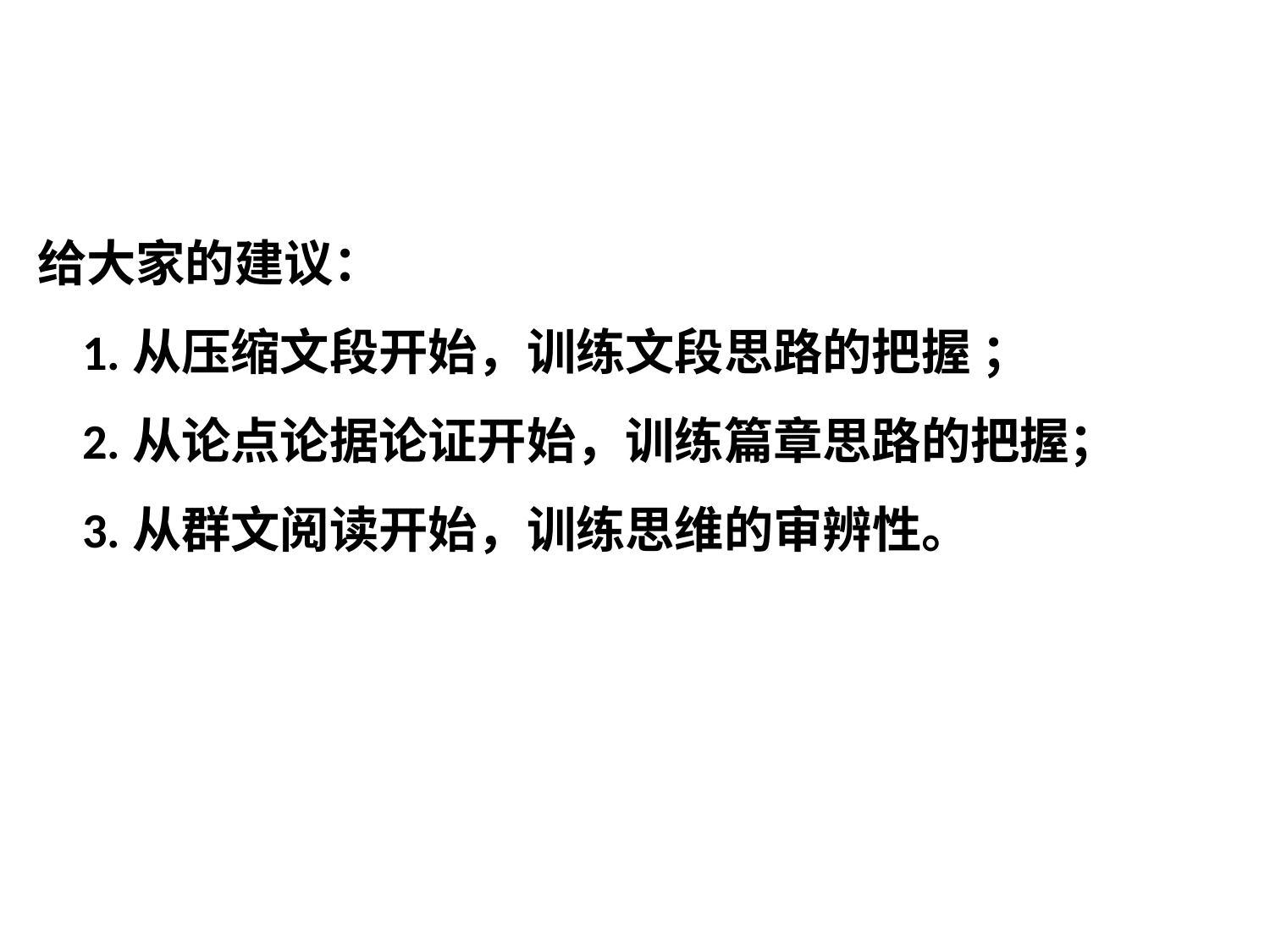

给大家的建议：
    1.从压缩文段开始，训练文段思路的把握 ；
    2.从论点论据论证开始，训练篇章思路的把握；
    3.从群文阅读开始，训练思维的审辨性。